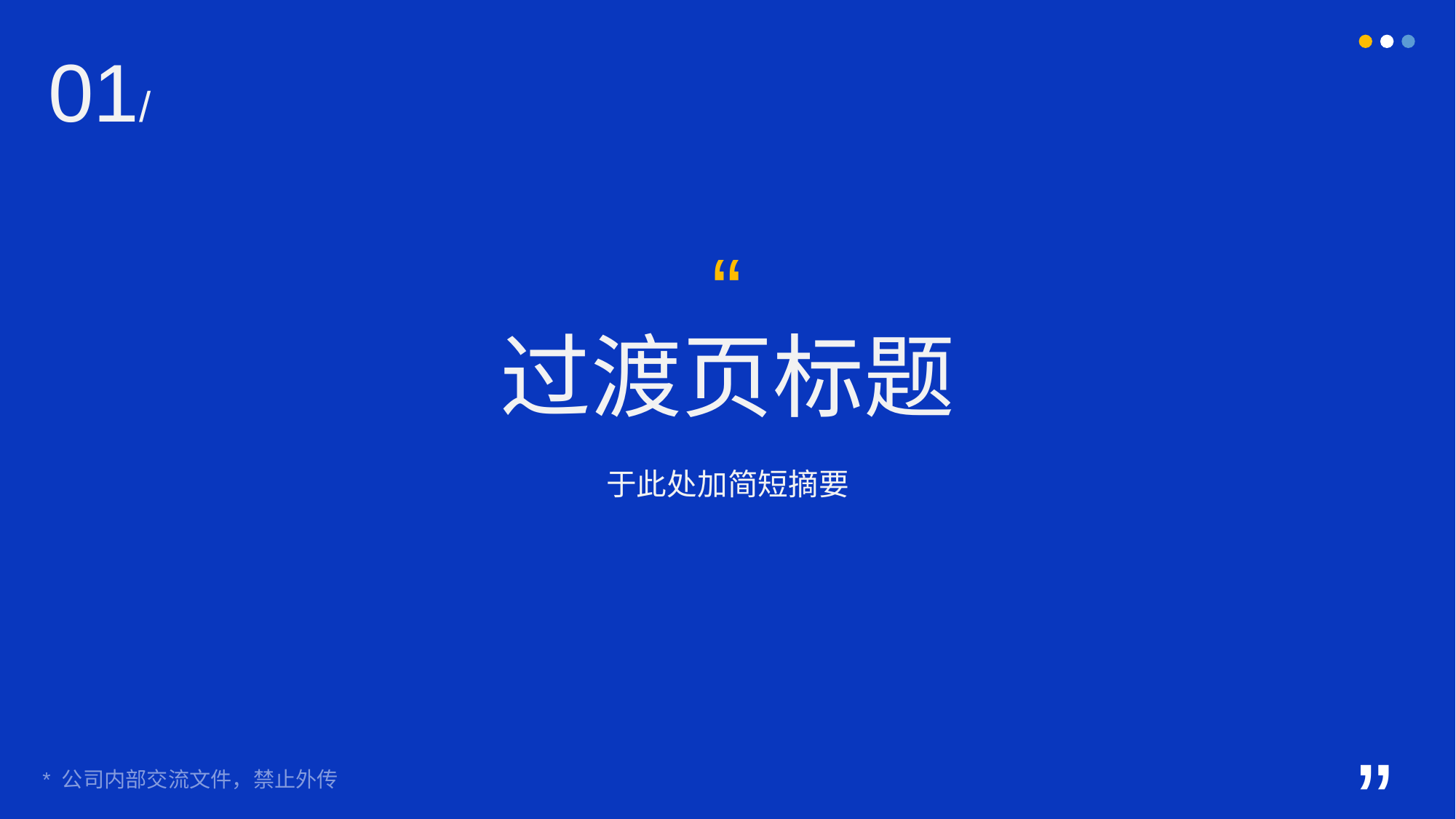

01/

“
过渡页标题
于此处加简短摘要
”
* 公司内部交流文件，禁止外传